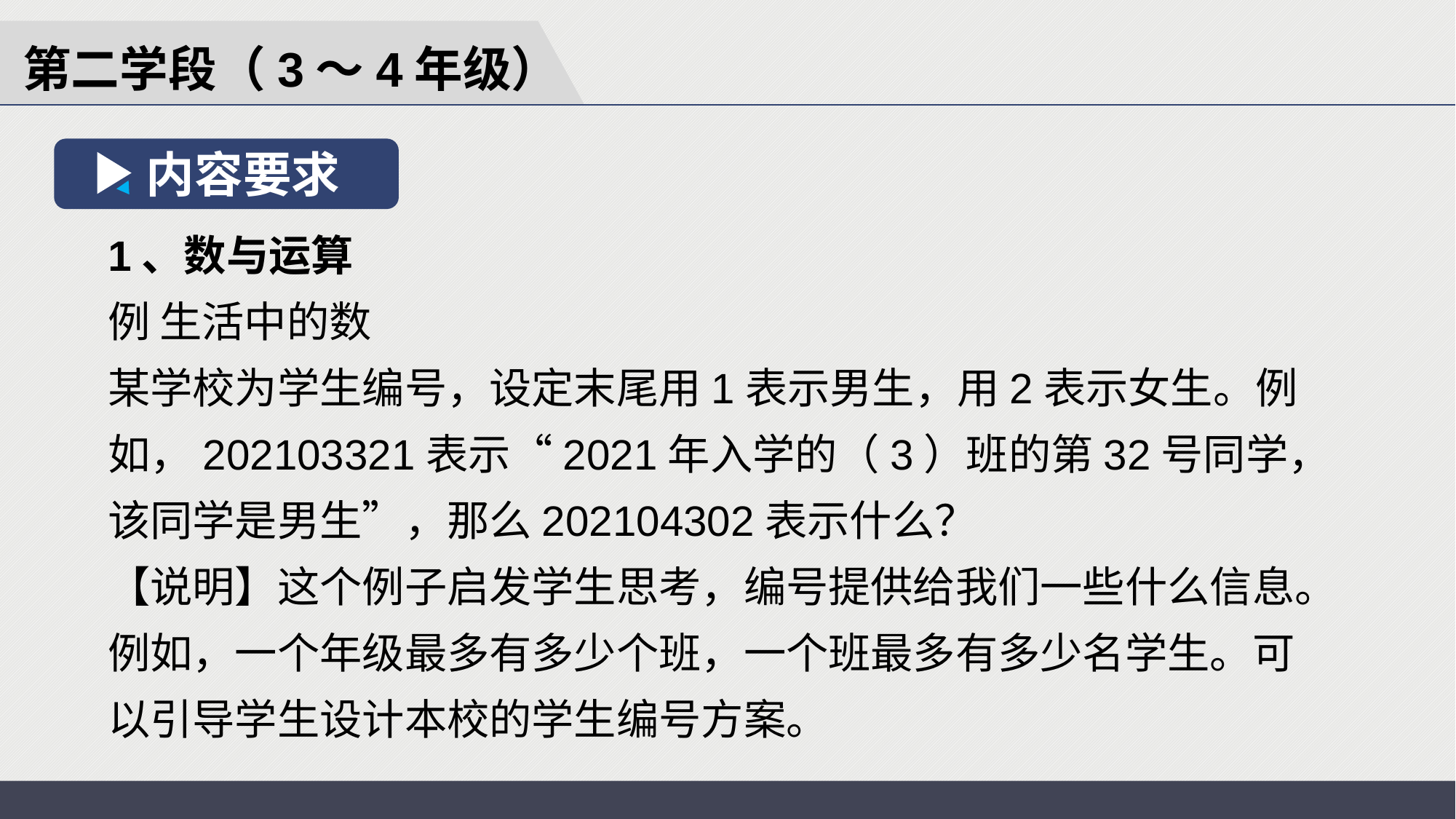

第二学段（3～4年级）
内容要求

1、数与运算
例 生活中的数
某学校为学生编号，设定末尾用1表示男生，用2表示女生。例如，202103321表示“2021年入学的（3）班的第32号同学，该同学是男生”，那么202104302表示什么？
【说明】这个例子启发学生思考，编号提供给我们一些什么信息。例如，一个年级最多有多少个班，一个班最多有多少名学生。可以引导学生设计本校的学生编号方案。